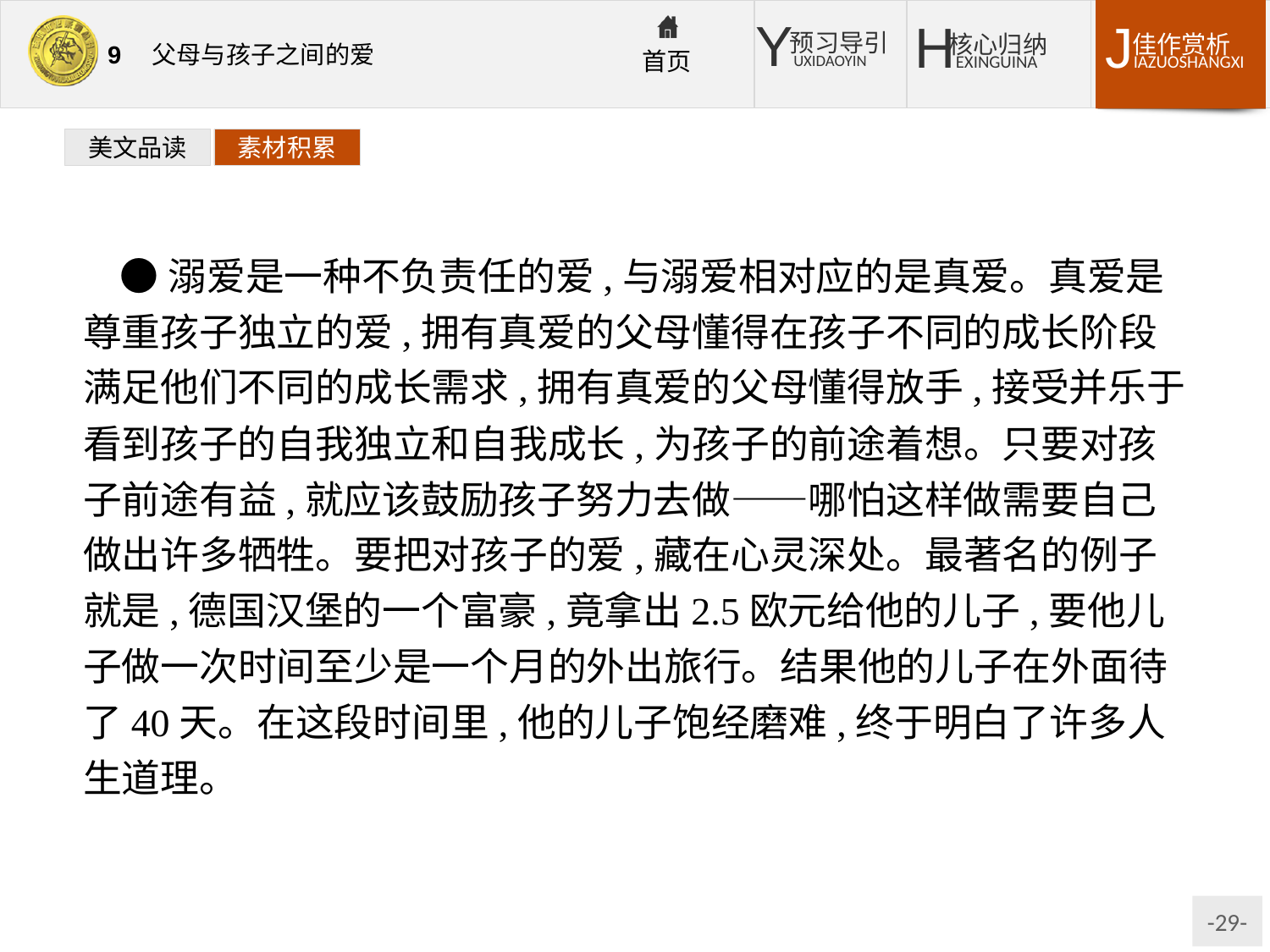

美文品读
素材积累
●溺爱是一种不负责任的爱,与溺爱相对应的是真爱。真爱是尊重孩子独立的爱,拥有真爱的父母懂得在孩子不同的成长阶段满足他们不同的成长需求,拥有真爱的父母懂得放手,接受并乐于看到孩子的自我独立和自我成长,为孩子的前途着想。只要对孩子前途有益,就应该鼓励孩子努力去做——哪怕这样做需要自己做出许多牺牲。要把对孩子的爱,藏在心灵深处。最著名的例子就是,德国汉堡的一个富豪,竟拿出2.5欧元给他的儿子,要他儿子做一次时间至少是一个月的外出旅行。结果他的儿子在外面待了40天。在这段时间里,他的儿子饱经磨难,终于明白了许多人生道理。